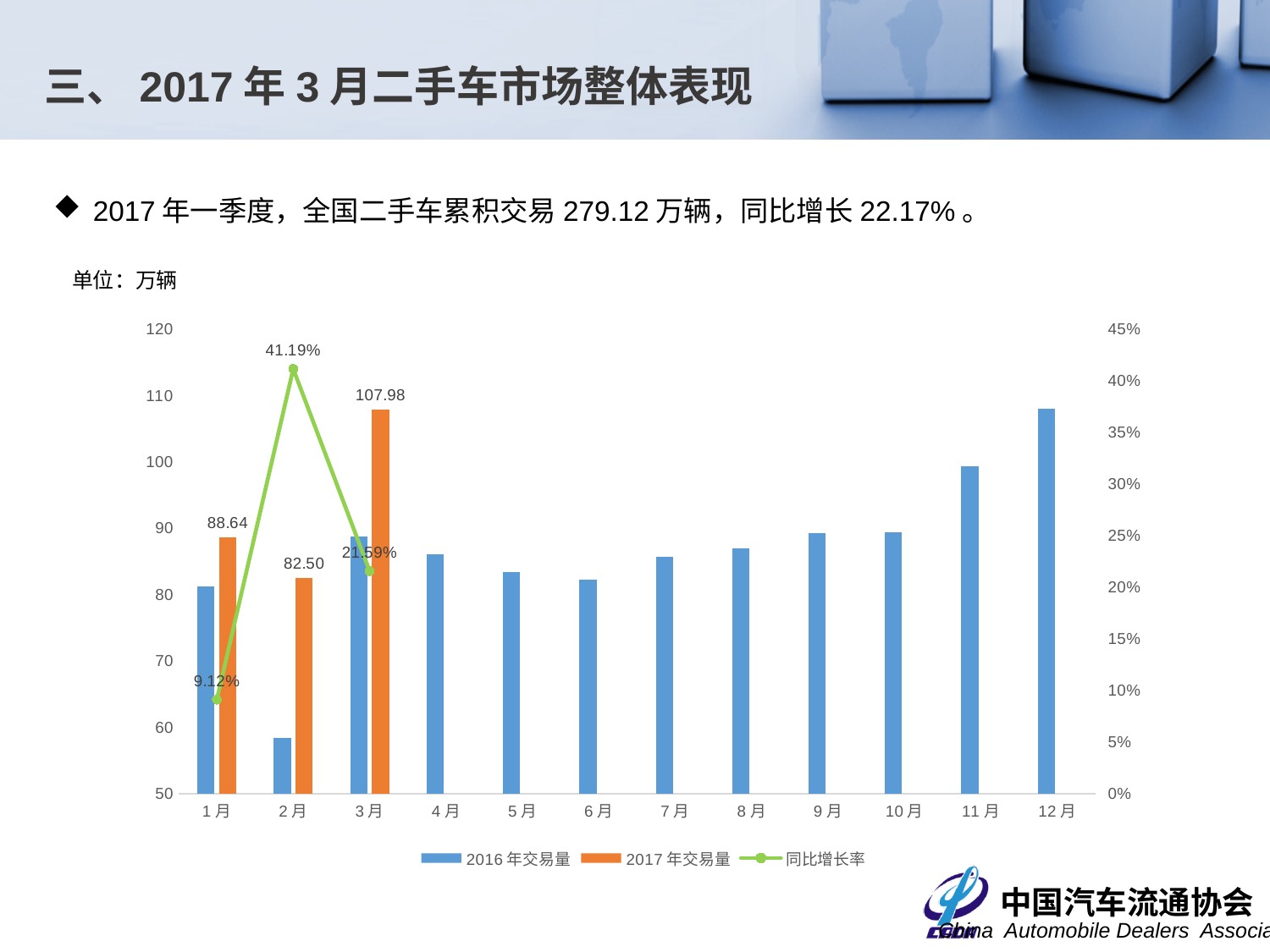

三、2017年3月二手车市场整体表现
2017年一季度，全国二手车累积交易279.12万辆，同比增长22.17%。
单位：万辆

### Chart

| Category | 2016年交易量 | 2017年交易量 | 同比增长率 |
|---|---|---|---|
| 1月 | 81.23 | 88.64 | 0.0912224547580943 |
| 2月 | 58.43 | 82.5 | 0.411945918192709 |
| 3月 | 88.81 | 107.98 | 0.215854070487558 |
| 4月 | 86.13 | None | None |
| 5月 | 83.38 | None | None |
| 6月 | 82.34 | None | None |
| 7月 | 85.7 | None | None |
| 8月 | 86.97 | None | None |
| 9月 | 89.3 | None | None |
| 10月 | 89.46 | None | None |
| 11月 | 99.3544 | None | None |
| 12月 | 108.12 | None | None |